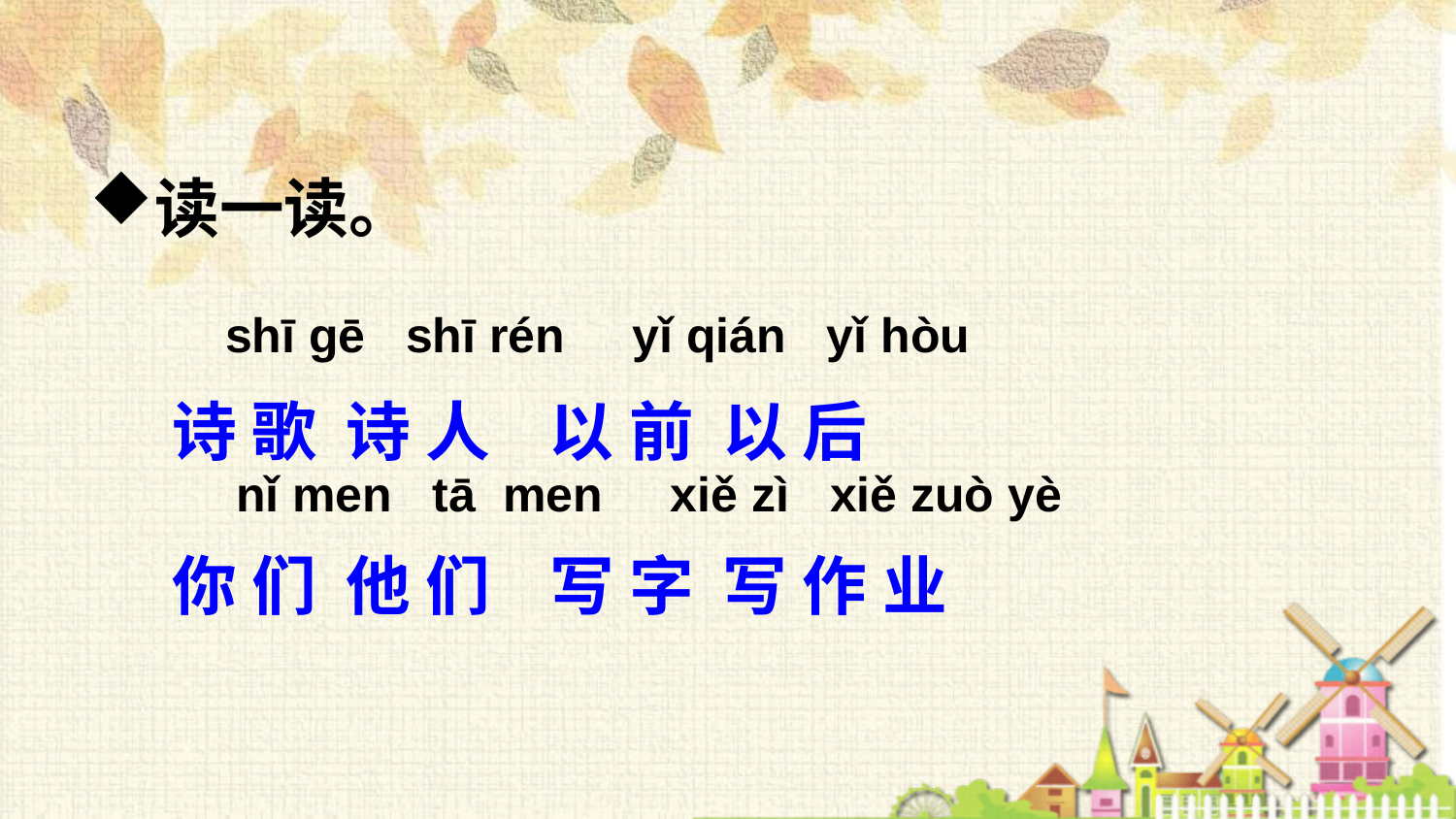

读一读。
shī ɡē   shī rén     yǐ qián   yǐ hòu
    诗 歌  诗 人    以 前  以 后
    你 们  他 们    写 字  写 作 业
nǐ men   tā  men     xiě zì   xiě zuò yè